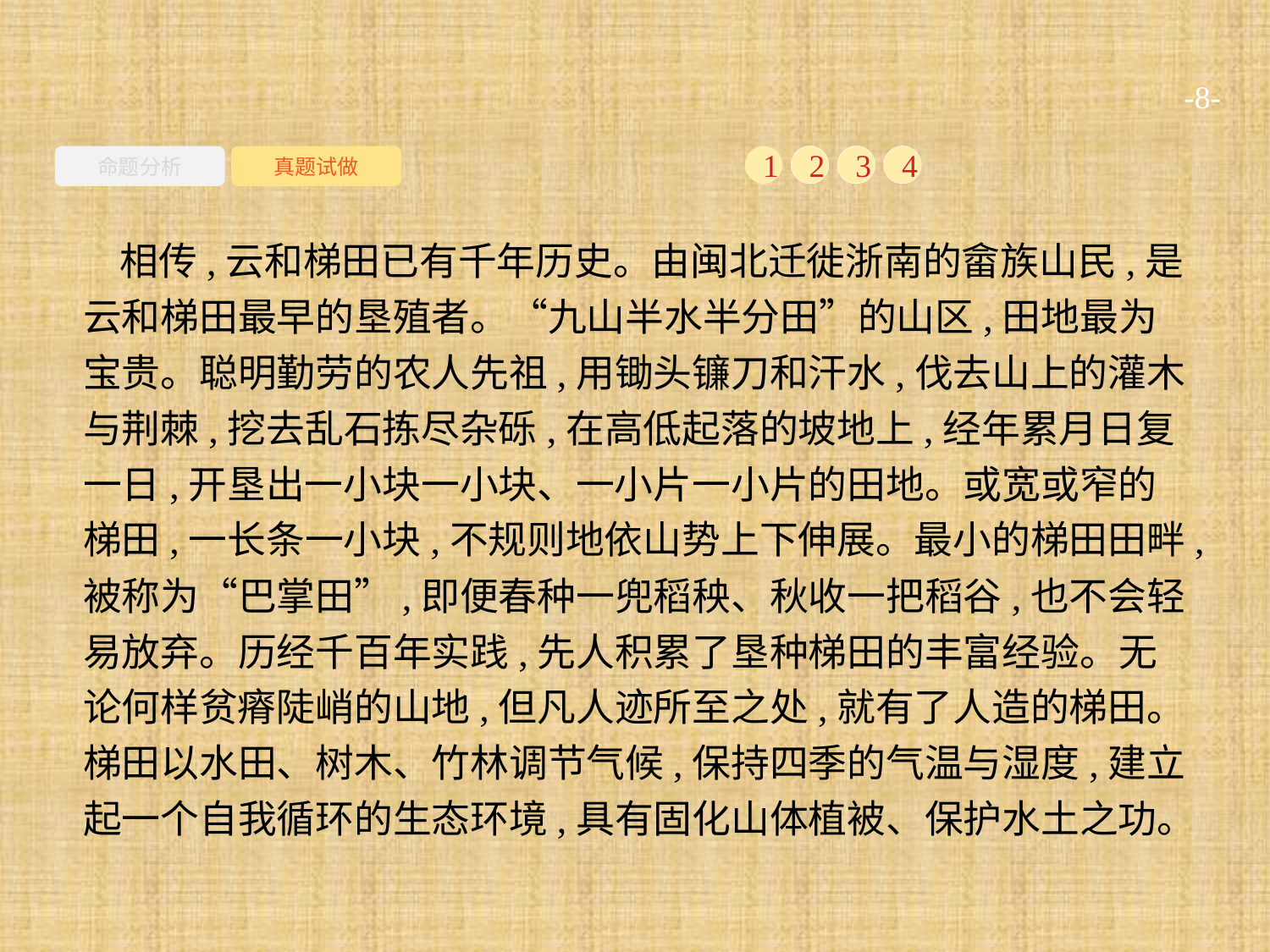

-8-
命题分析
真题试做
1
2
3
4
相传,云和梯田已有千年历史。由闽北迁徙浙南的畲族山民,是云和梯田最早的垦殖者。“九山半水半分田”的山区,田地最为宝贵。聪明勤劳的农人先祖,用锄头镰刀和汗水,伐去山上的灌木与荆棘,挖去乱石拣尽杂砾,在高低起落的坡地上,经年累月日复一日,开垦出一小块一小块、一小片一小片的田地。或宽或窄的梯田,一长条一小块,不规则地依山势上下伸展。最小的梯田田畔,被称为“巴掌田”,即便春种一兜稻秧、秋收一把稻谷,也不会轻易放弃。历经千百年实践,先人积累了垦种梯田的丰富经验。无论何样贫瘠陡峭的山地,但凡人迹所至之处,就有了人造的梯田。梯田以水田、树木、竹林调节气候,保持四季的气温与湿度,建立起一个自我循环的生态环境,具有固化山体植被、保护水土之功。